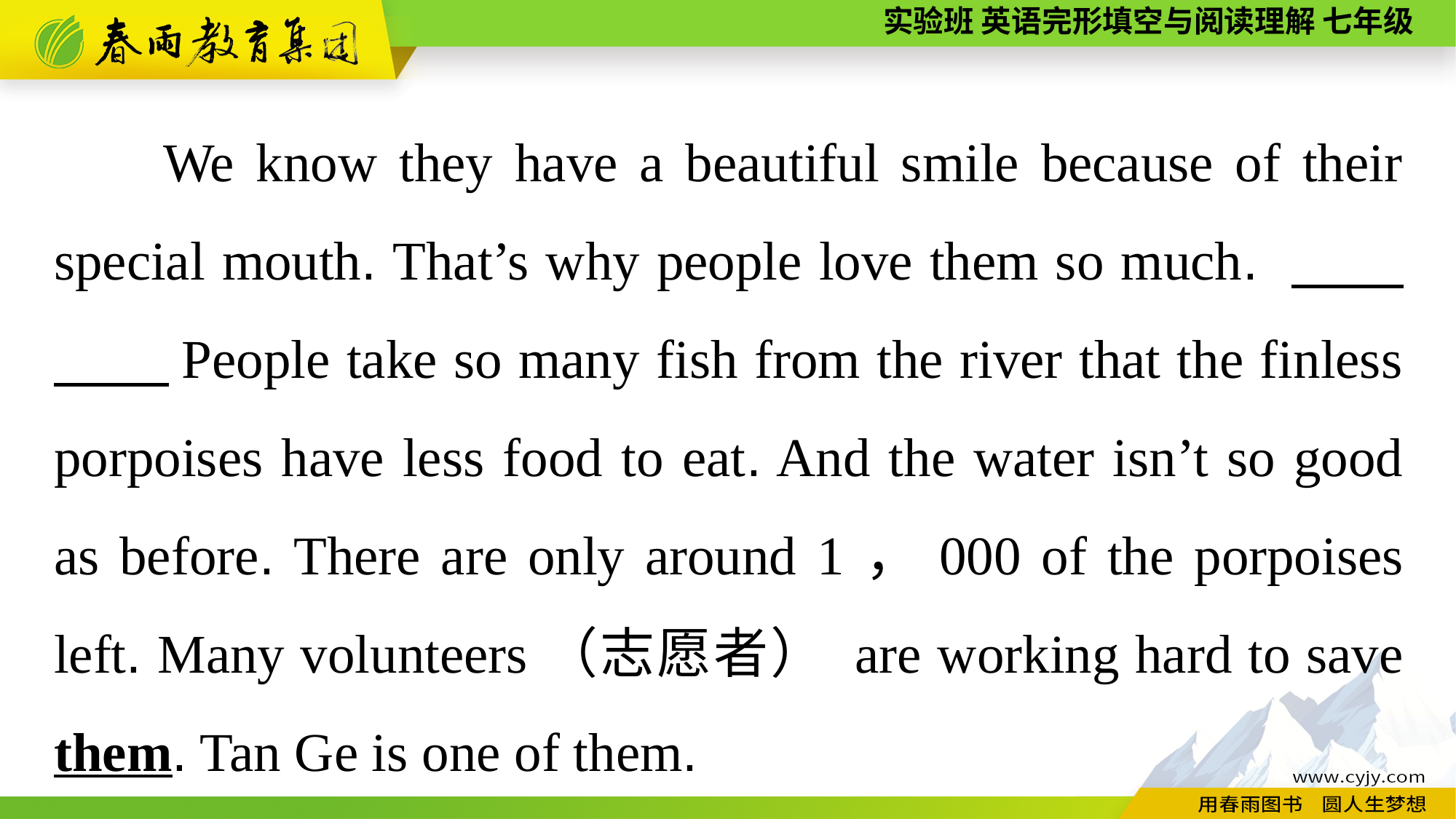

We know they have a beautiful smile because of their special mouth. That’s why people love them so much. 　　　　People take so many fish from the river that the finless porpoises have less food to eat. And the water isn’t so good as before. There are only around 1，000 of the porpoises left. Many volunteers（志愿者） are working hard to save them. Tan Ge is one of them.